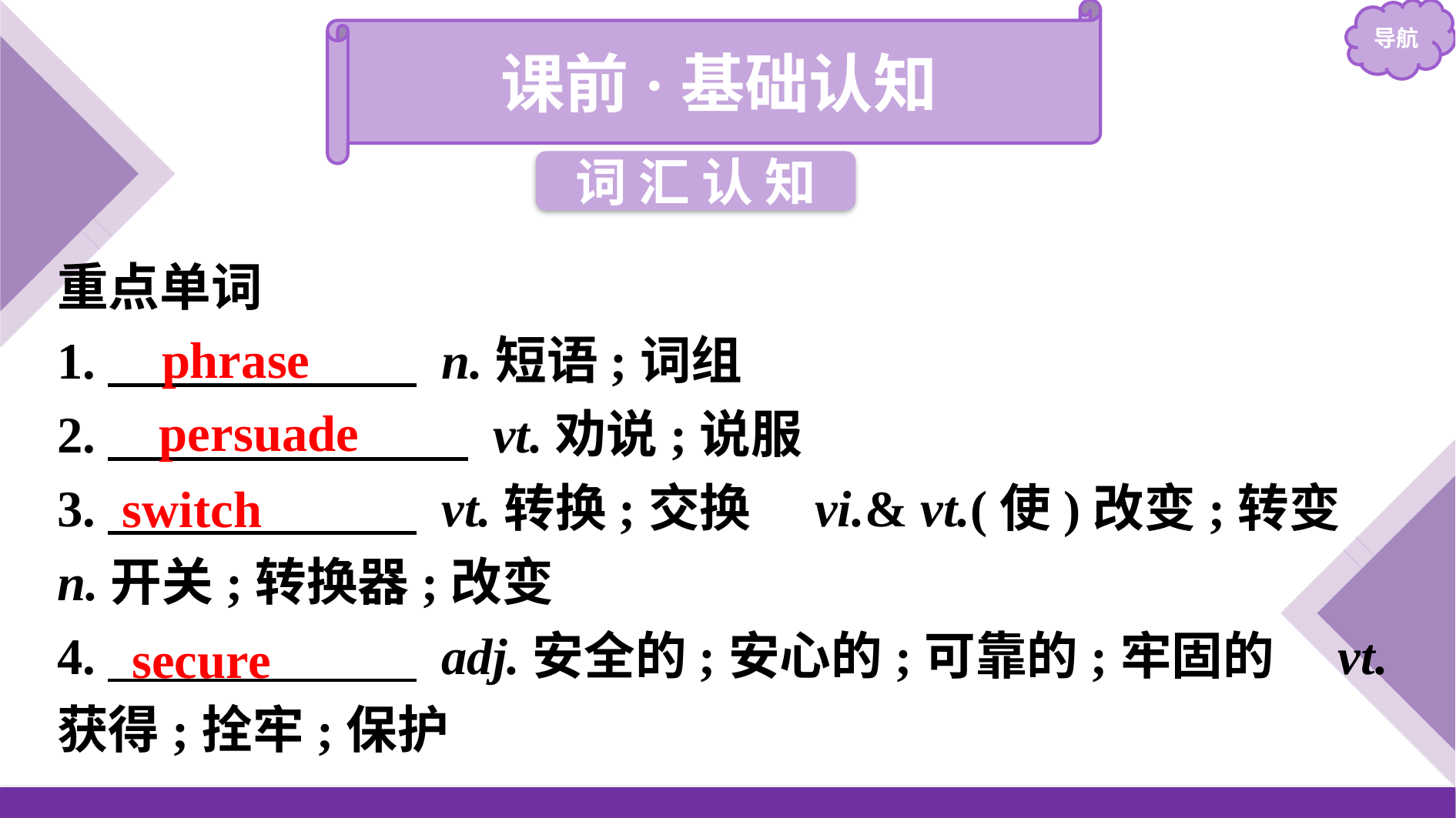

课前·基础认知
词 汇 认 知
重点单词
1.　　　　　　 n.短语;词组
2.　　　　　　　 vt.劝说;说服
3.　　　　　　 vt.转换;交换　vi.& vt.(使)改变;转变
n.开关;转换器;改变
4.　　　　　　 adj.安全的;安心的;可靠的;牢固的　vt.获得;拴牢;保护
phrase
persuade
switch
secure